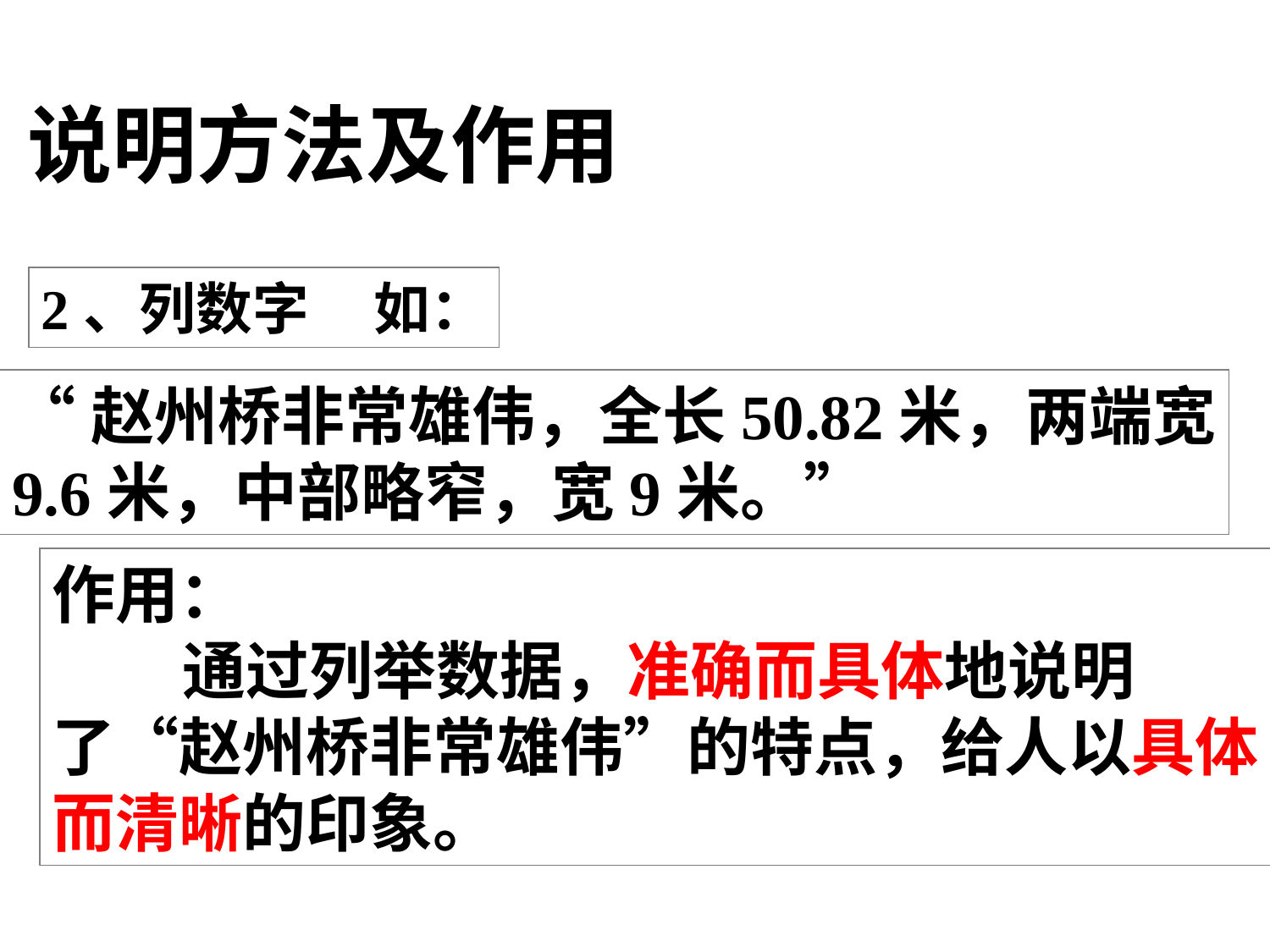

说明方法及作用
2、列数字     如：
“赵州桥非常雄伟，全长50.82米，两端宽
9.6米，中部略窄，宽9米。”
作用：
        通过列举数据，准确而具体地说明
了“赵州桥非常雄伟”的特点，给人以具体
而清晰的印象。